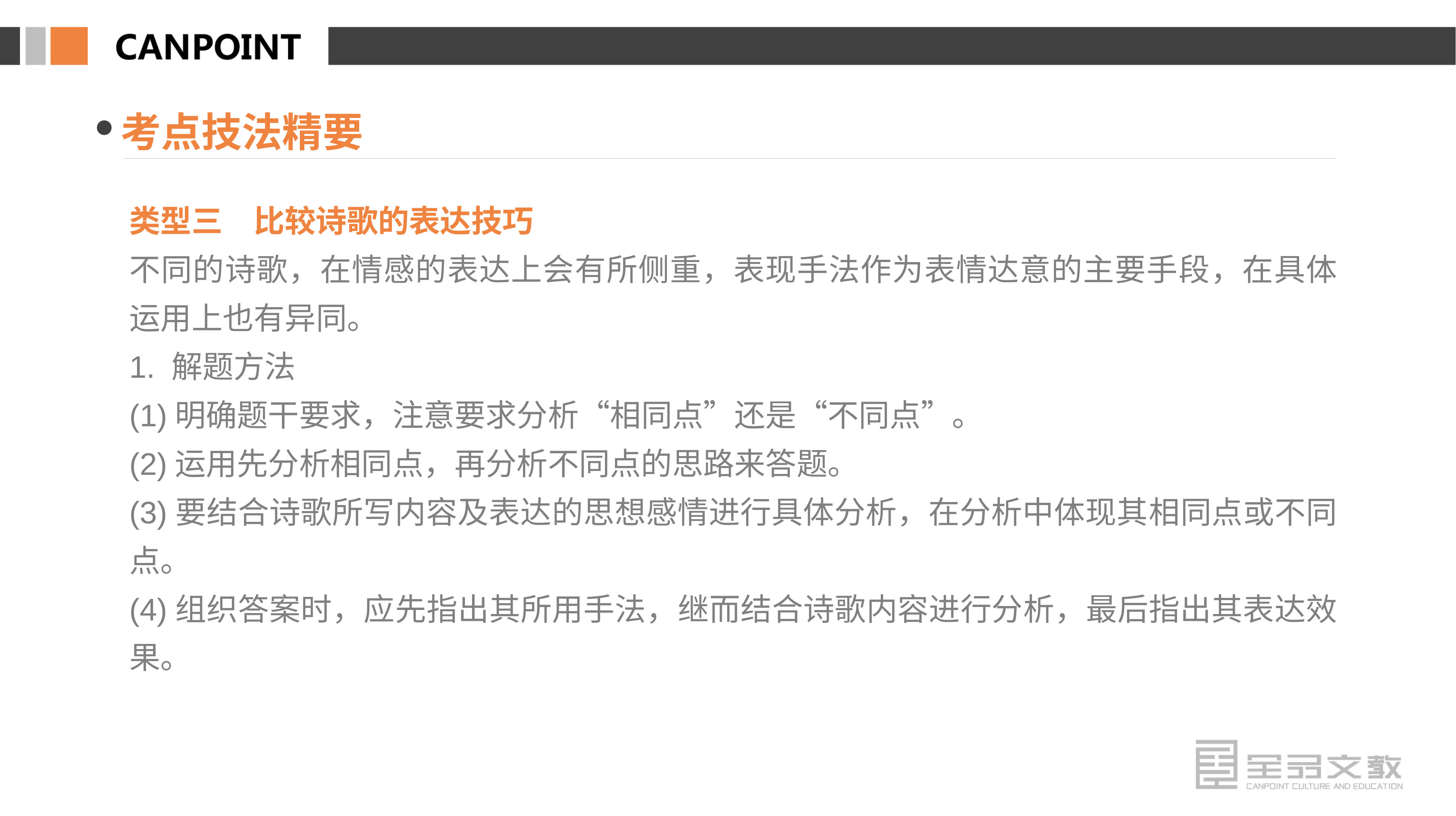

考点技法精要

类型三　比较诗歌的表达技巧
不同的诗歌，在情感的表达上会有所侧重，表现手法作为表情达意的主要手段，在具体运用上也有异同。
1. 解题方法
(1)明确题干要求，注意要求分析“相同点”还是“不同点”。
(2)运用先分析相同点，再分析不同点的思路来答题。
(3)要结合诗歌所写内容及表达的思想感情进行具体分析，在分析中体现其相同点或不同点。
(4)组织答案时，应先指出其所用手法，继而结合诗歌内容进行分析，最后指出其表达效果。